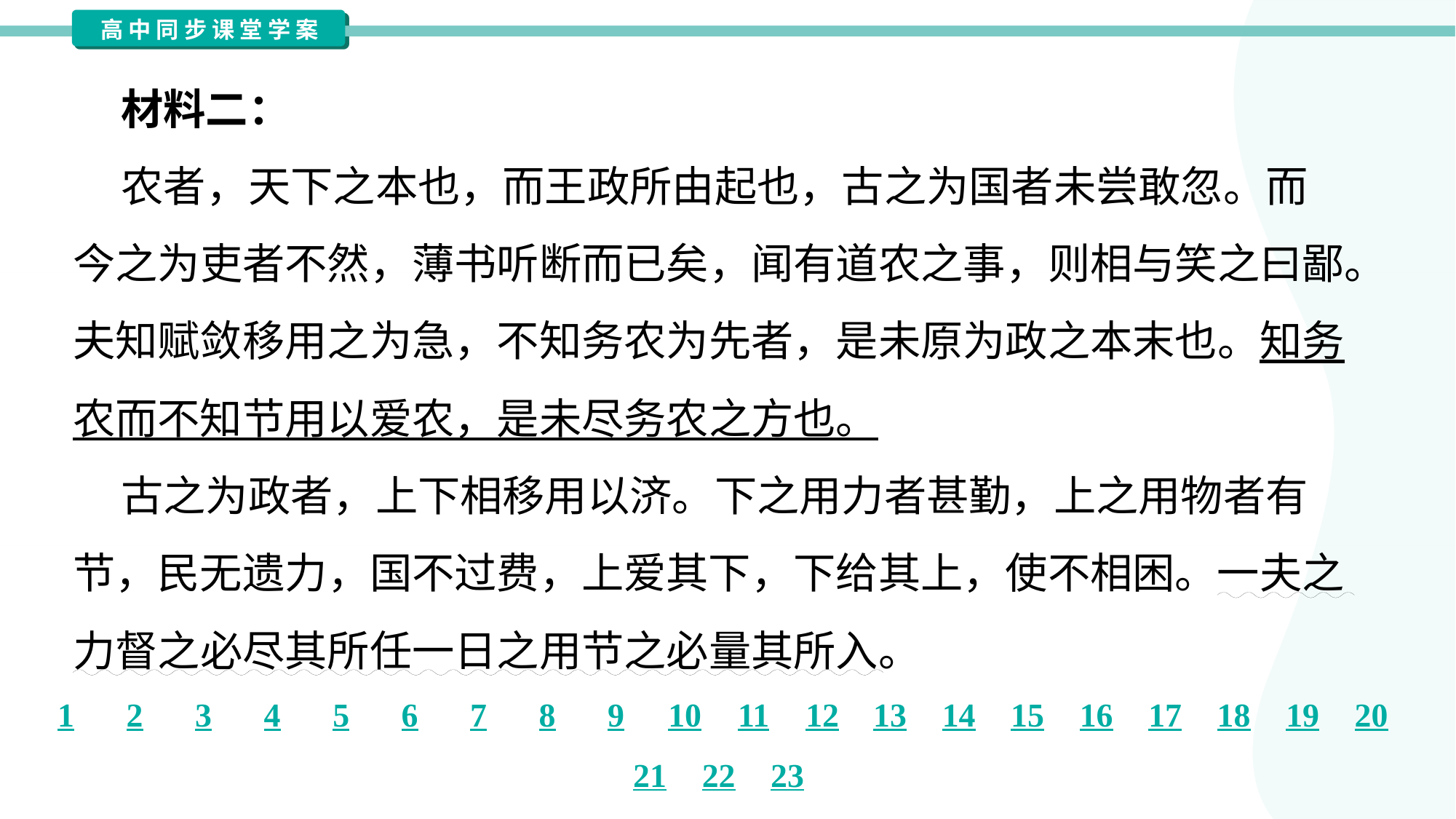

材料二：
    农者，天下之本也，而王政所由起也，古之为国者未尝敢忽。而
今之为吏者不然，薄书听断而已矣，闻有道农之事，则相与笑之曰鄙。
夫知赋敛移用之为急，不知务农为先者，是未原为政之本末也。知务
农而不知节用以爱农，是未尽务农之方也。
    古之为政者，上下相移用以济。下之用力者甚勤，上之用物者有
节，民无遗力，国不过费，上爱其下，下给其上，使不相困。一夫之
力督之必尽其所任一日之用节之必量其所入。